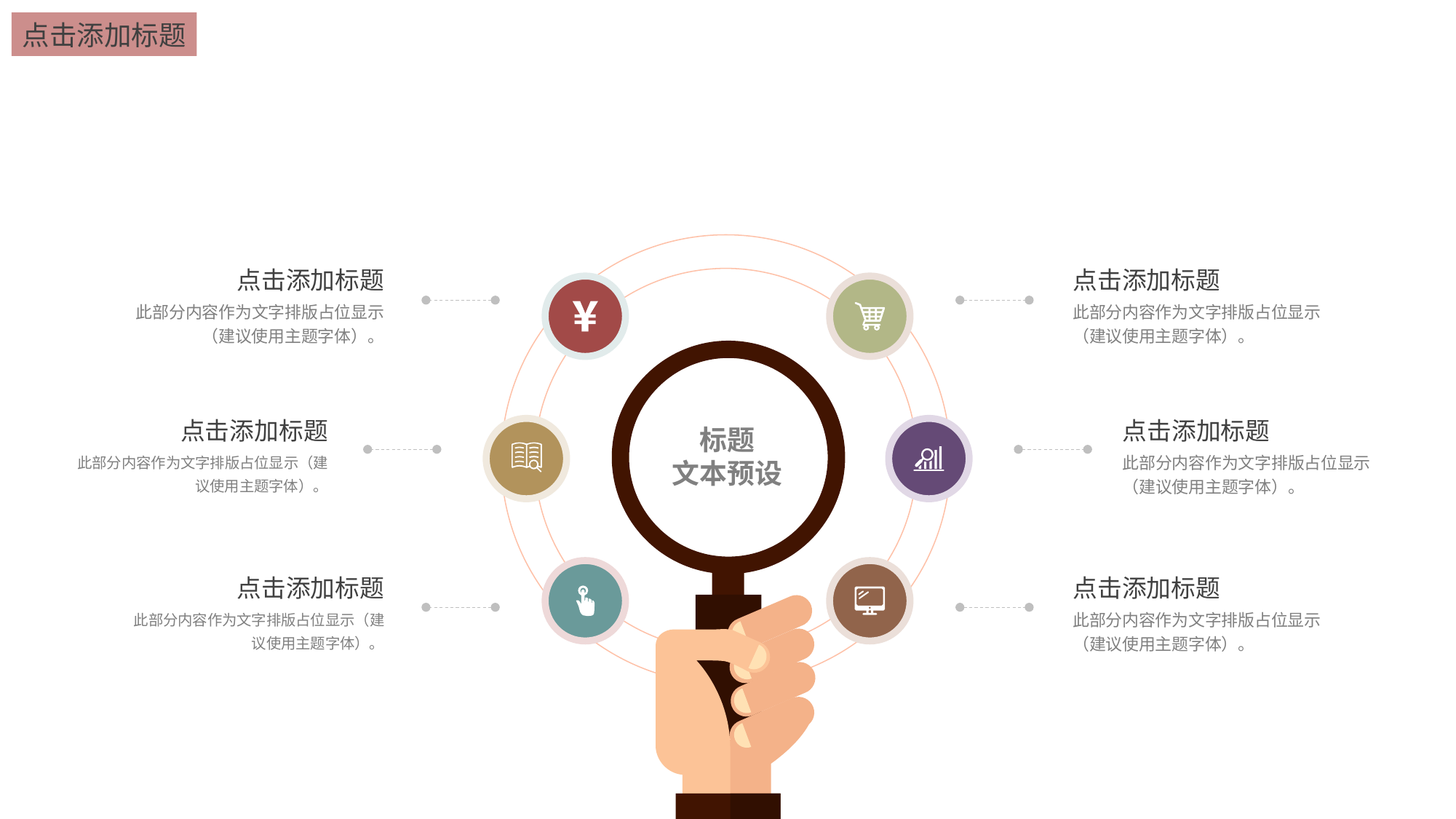

点击添加标题

点击添加标题
点击添加标题

此部分内容作为文字排版占位显示（建议使用主题字体）。
此部分内容作为文字排版占位显示（建议使用主题字体）。

点击添加标题
点击添加标题

此部分内容作为文字排版占位显示（建议使用主题字体）。
此部分内容作为文字排版占位显示（建议使用主题字体）。

点击添加标题
点击添加标题

此部分内容作为文字排版占位显示（建议使用主题字体）。
此部分内容作为文字排版占位显示（建议使用主题字体）。

标题
文本预设